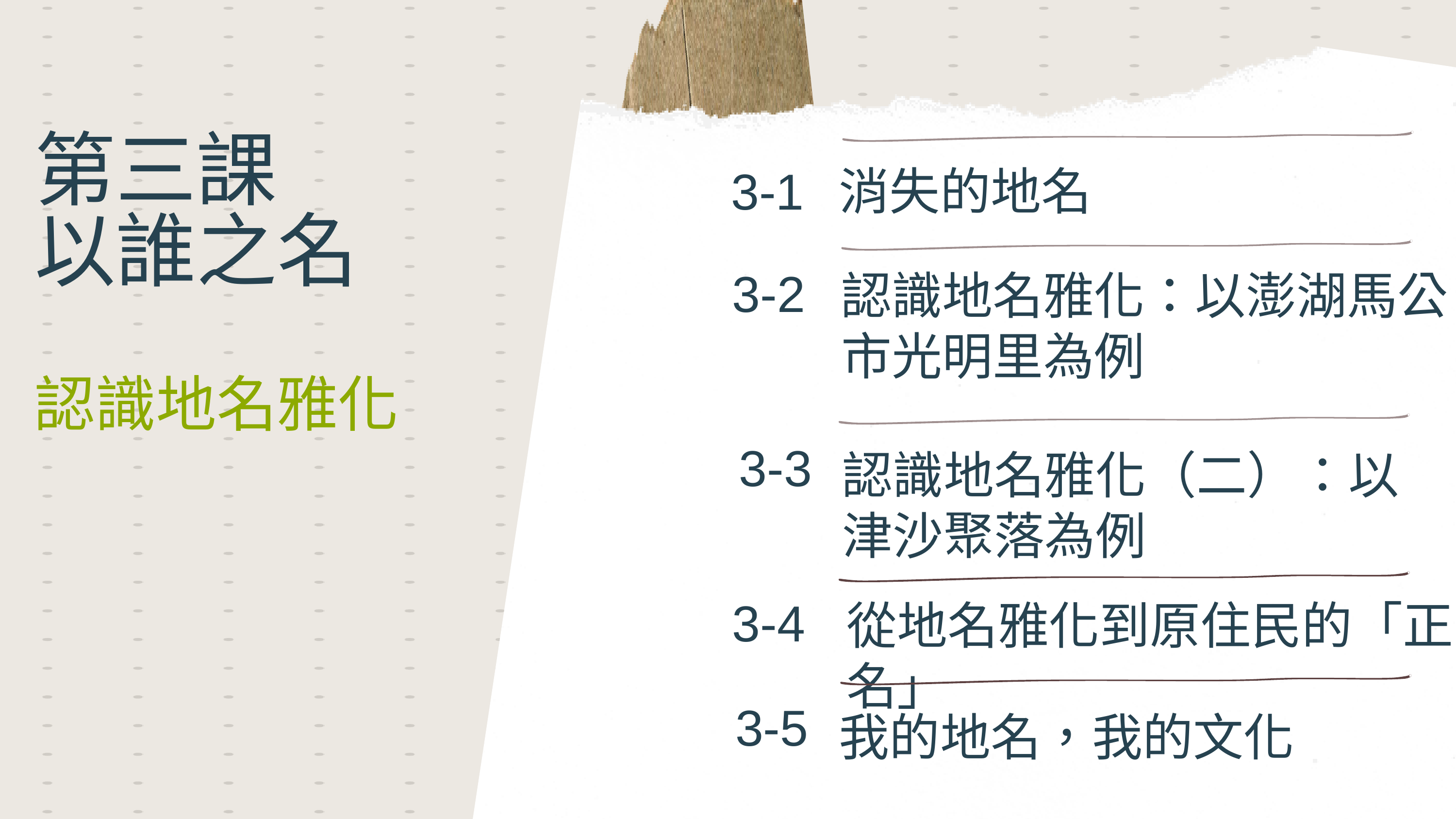

第三課
以誰之名
3-1
消失的地名

3-2
認識地名雅化：以澎湖馬公市光明里為例

認識地名雅化

3-3
認識地名雅化（二）：以津沙聚落為例

3-4
從地名雅化到原住民的「正名」

3-5
我的地名，我的文化